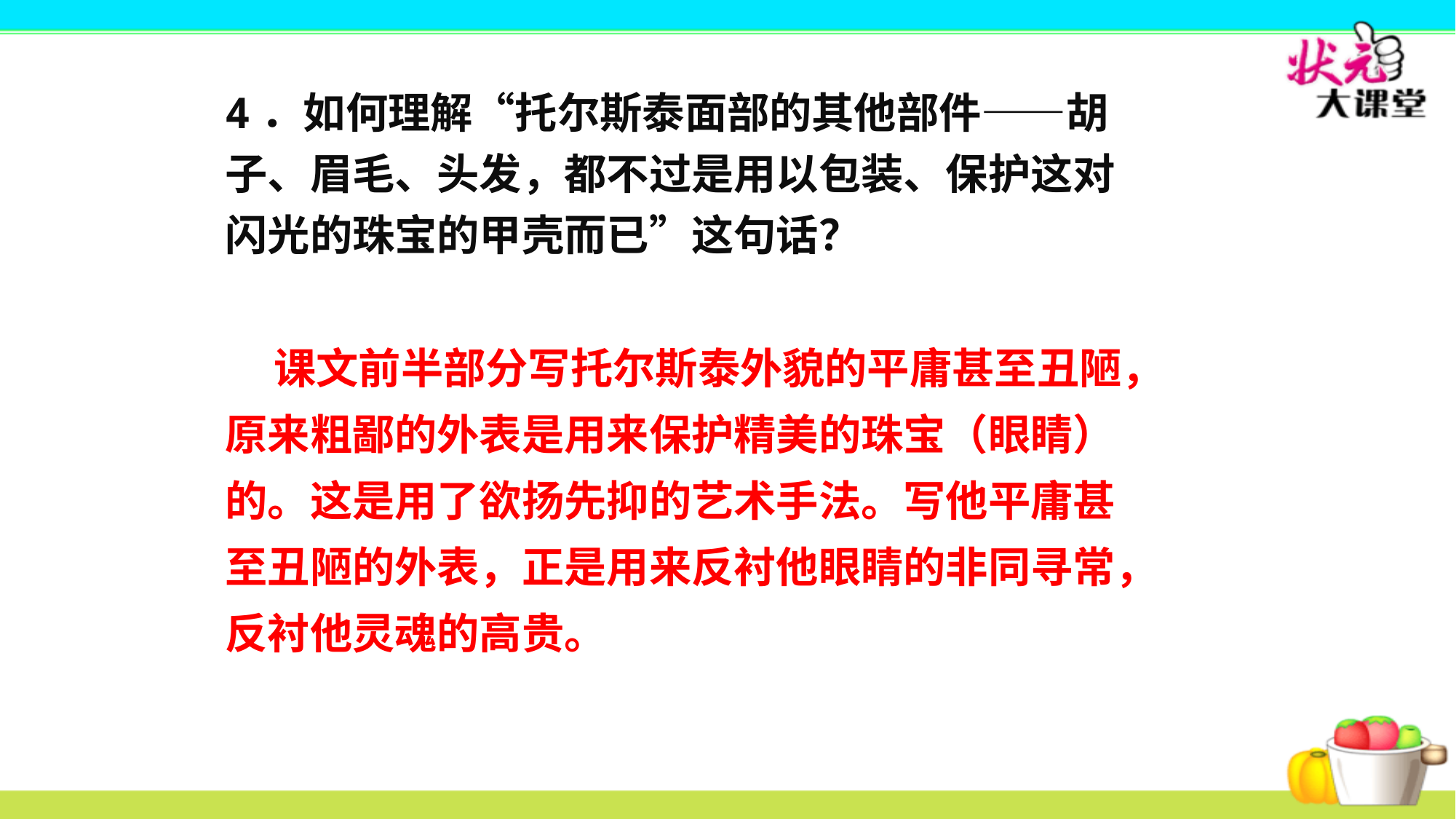

4．如何理解“托尔斯泰面部的其他部件——胡子、眉毛、头发，都不过是用以包装、保护这对闪光的珠宝的甲壳而已”这句话？
    课文前半部分写托尔斯泰外貌的平庸甚至丑陋，原来粗鄙的外表是用来保护精美的珠宝（眼睛）的。这是用了欲扬先抑的艺术手法。写他平庸甚至丑陋的外表，正是用来反衬他眼睛的非同寻常，反衬他灵魂的高贵。